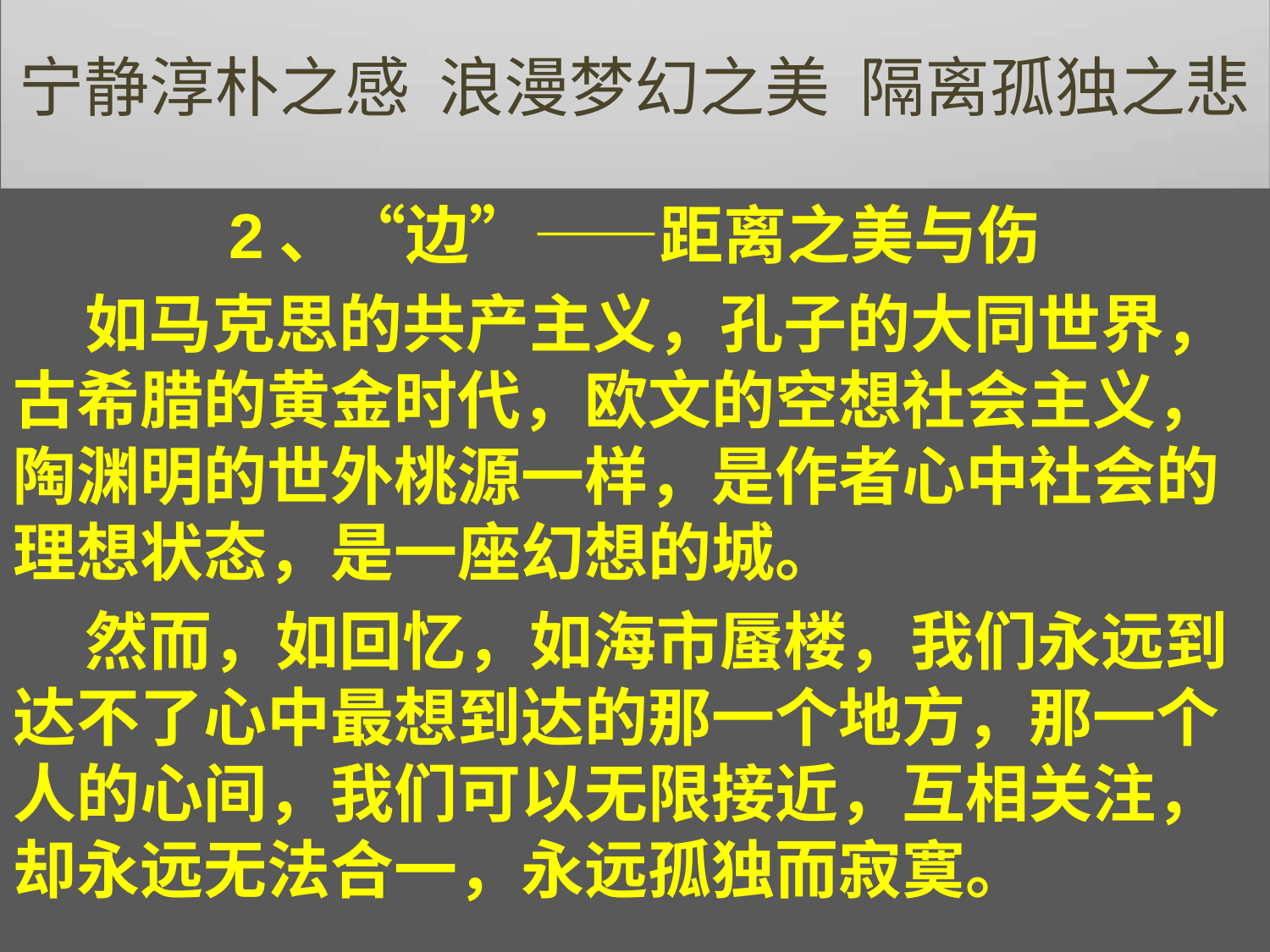

宁静淳朴之感  浪漫梦幻之美  隔离孤独之悲
2、“边”——距离之美与伤
    如马克思的共产主义，孔子的大同世界，古希腊的黄金时代，欧文的空想社会主义，陶渊明的世外桃源一样，是作者心中社会的理想状态，是一座幻想的城。
    然而，如回忆，如海市蜃楼，我们永远到达不了心中最想到达的那一个地方，那一个人的心间，我们可以无限接近，互相关注，却永远无法合一，永远孤独而寂寞。